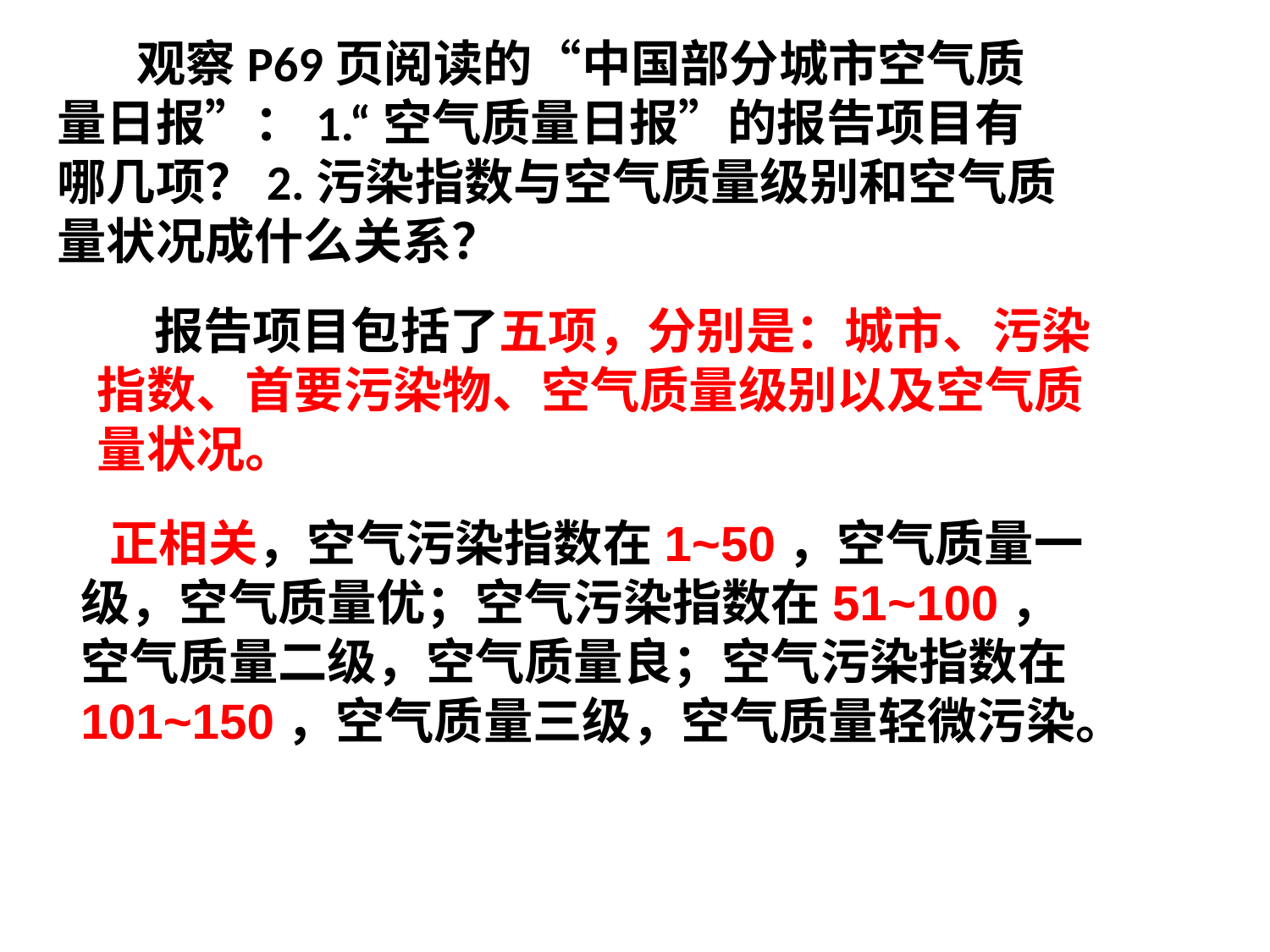

观察P69页阅读的“中国部分城市空气质量日报”：1.“空气质量日报”的报告项目有哪几项？2.污染指数与空气质量级别和空气质量状况成什么关系？

    报告项目包括了五项，分别是：城市、污染指数、首要污染物、空气质量级别以及空气质量状况。
  正相关，空气污染指数在1~50，空气质量一级，空气质量优；空气污染指数在51~100，空气质量二级，空气质量良；空气污染指数在101~150，空气质量三级，空气质量轻微污染。